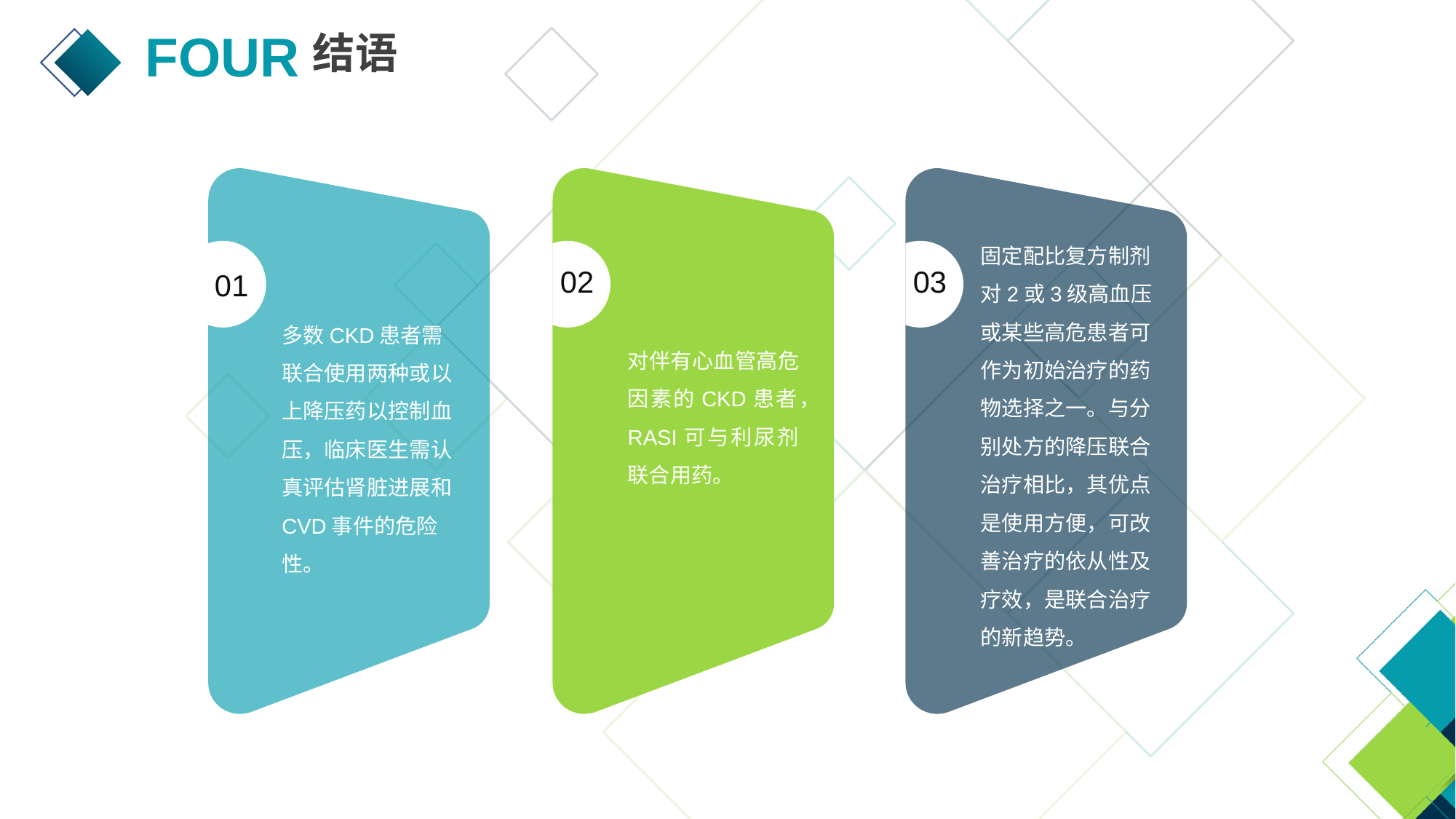

FOUR
结语

固定配比复方制剂对2或3级高血压或某些高危患者可作为初始治疗的药物选择之一。与分别处方的降压联合治疗相比，其优点是使用方便，可改善治疗的依从性及疗效，是联合治疗的新趋势。

02
03
01
多数CKD患者需联合使用两种或以上降压药以控制血压，临床医生需认真评估肾脏进展和CVD事件的危险性。
对伴有心血管高危因素的CKD患者，RASI可与利尿剂联合用药。